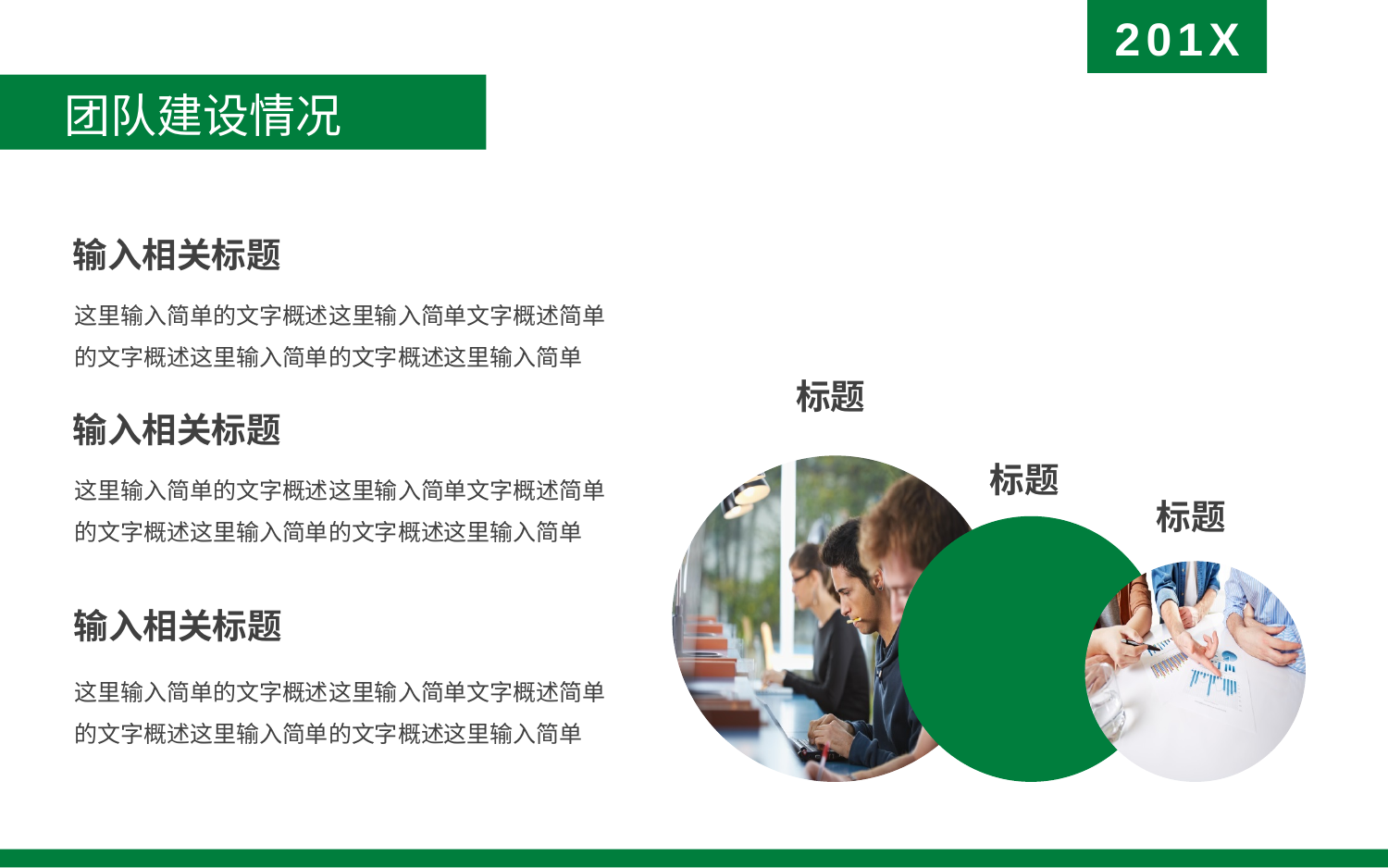

201X

团队建设情况
输入相关标题
这里输入简单的文字概述这里输入简单文字概述简单的文字概述这里输入简单的文字概述这里输入简单
标题
输入相关标题
标题
这里输入简单的文字概述这里输入简单文字概述简单的文字概述这里输入简单的文字概述这里输入简单

标题

输入相关标题
这里输入简单的文字概述这里输入简单文字概述简单的文字概述这里输入简单的文字概述这里输入简单